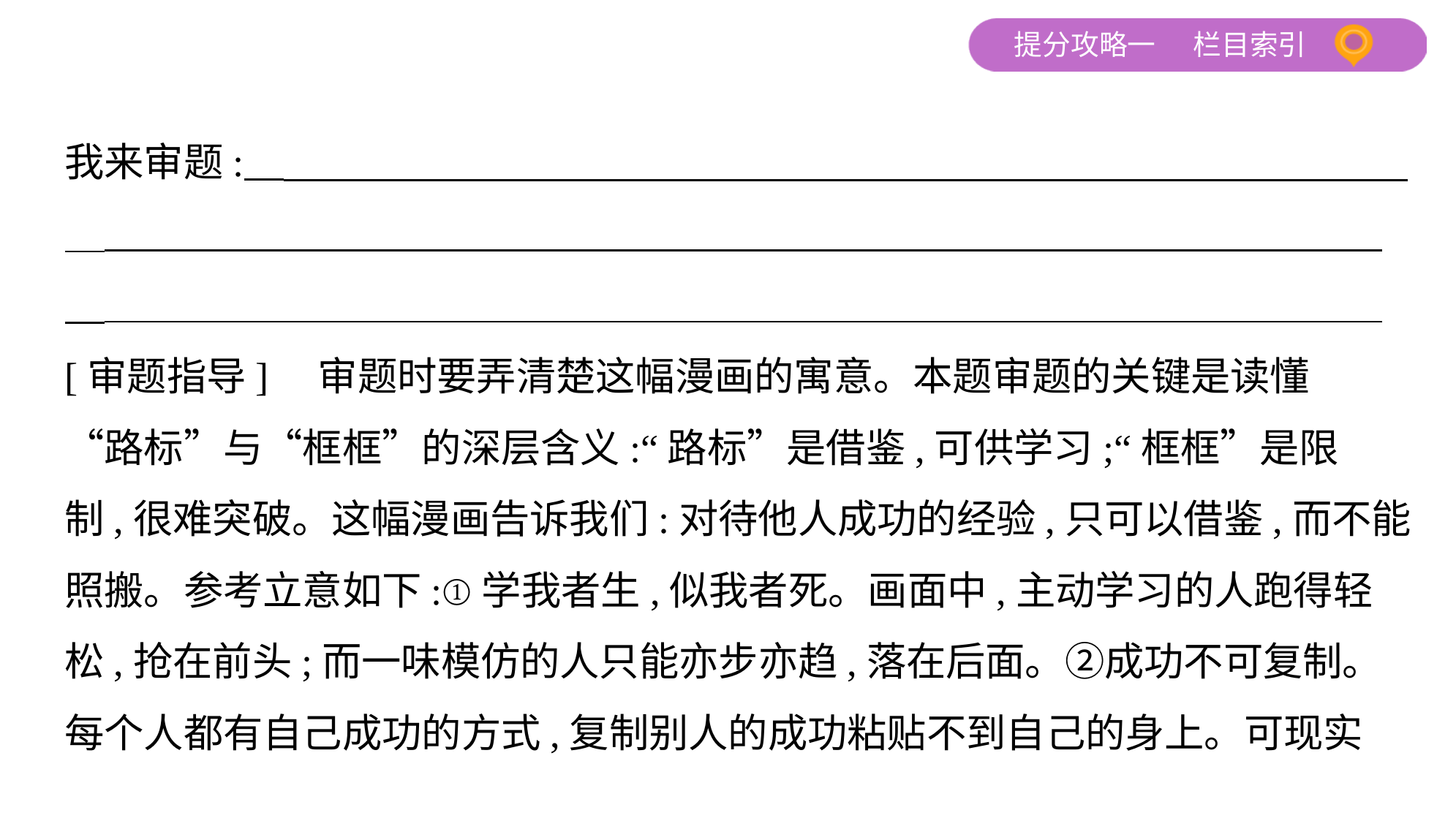

我来审题:

[审题指导]　审题时要弄清楚这幅漫画的寓意。本题审题的关键是读懂
“路标”与“框框”的深层含义:“路标”是借鉴,可供学习;“框框”是限
制,很难突破。这幅漫画告诉我们:对待他人成功的经验,只可以借鉴,而不能
照搬。参考立意如下:①学我者生,似我者死。画面中,主动学习的人跑得轻
松,抢在前头;而一味模仿的人只能亦步亦趋,落在后面。②成功不可复制。
每个人都有自己成功的方式,复制别人的成功粘贴不到自己的身上。可现实